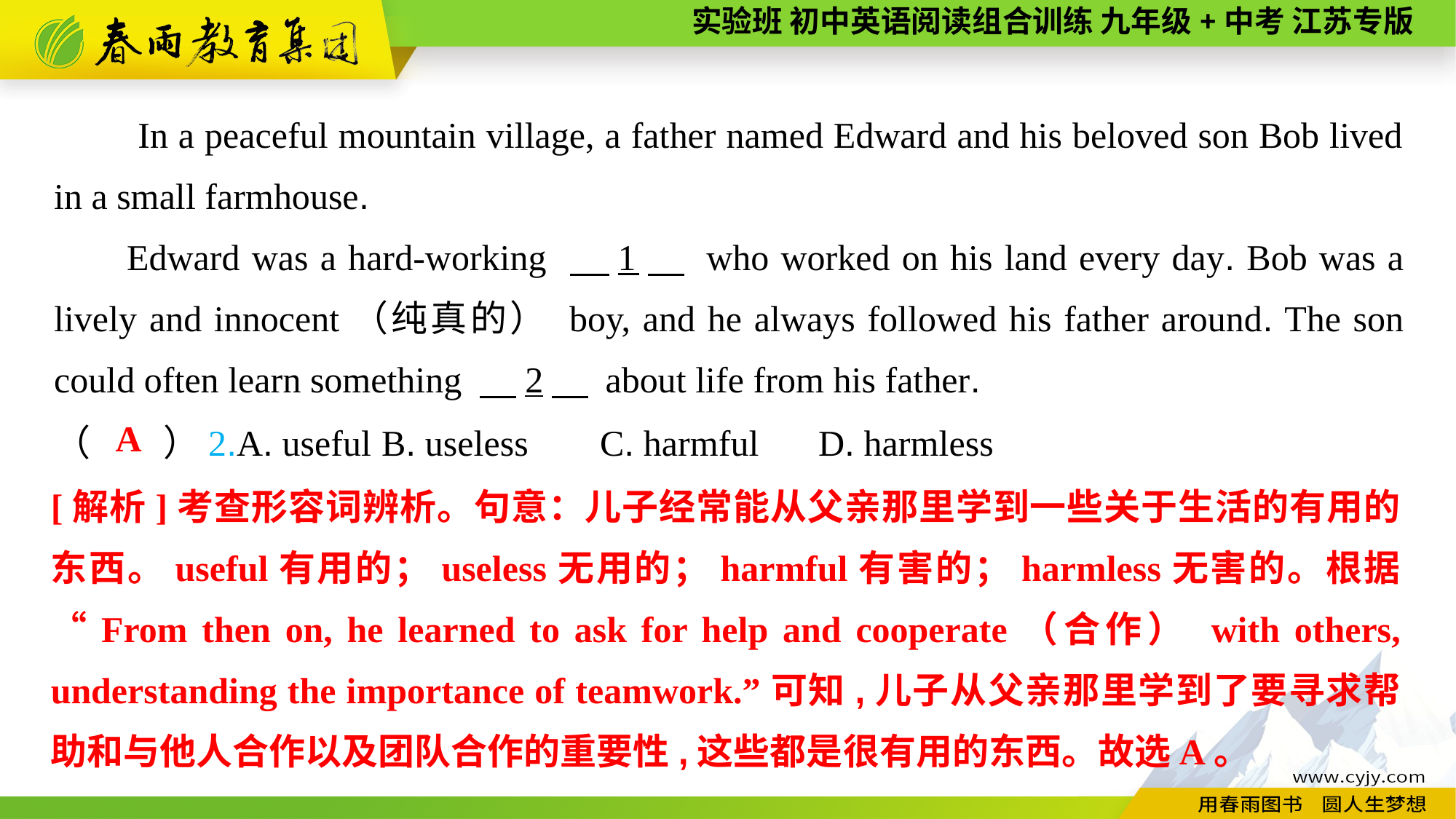

In a peaceful mountain village, a father named Edward and his beloved son Bob lived in a small farmhouse.
Edward was a hard-working 　1　 who worked on his land every day. Bob was a lively and innocent（纯真的） boy, and he always followed his father around. The son could often learn something 　2　 about life from his father.
A
（　　）2.A. useful	B. useless	C. harmful	D. harmless
[解析]考查形容词辨析。句意：儿子经常能从父亲那里学到一些关于生活的有用的东西。useful有用的；useless无用的；harmful有害的；harmless无害的。根据“From then on, he learned to ask for help and cooperate（合作） with others, understanding the importance of teamwork.”可知,儿子从父亲那里学到了要寻求帮助和与他人合作以及团队合作的重要性,这些都是很有用的东西。故选A。